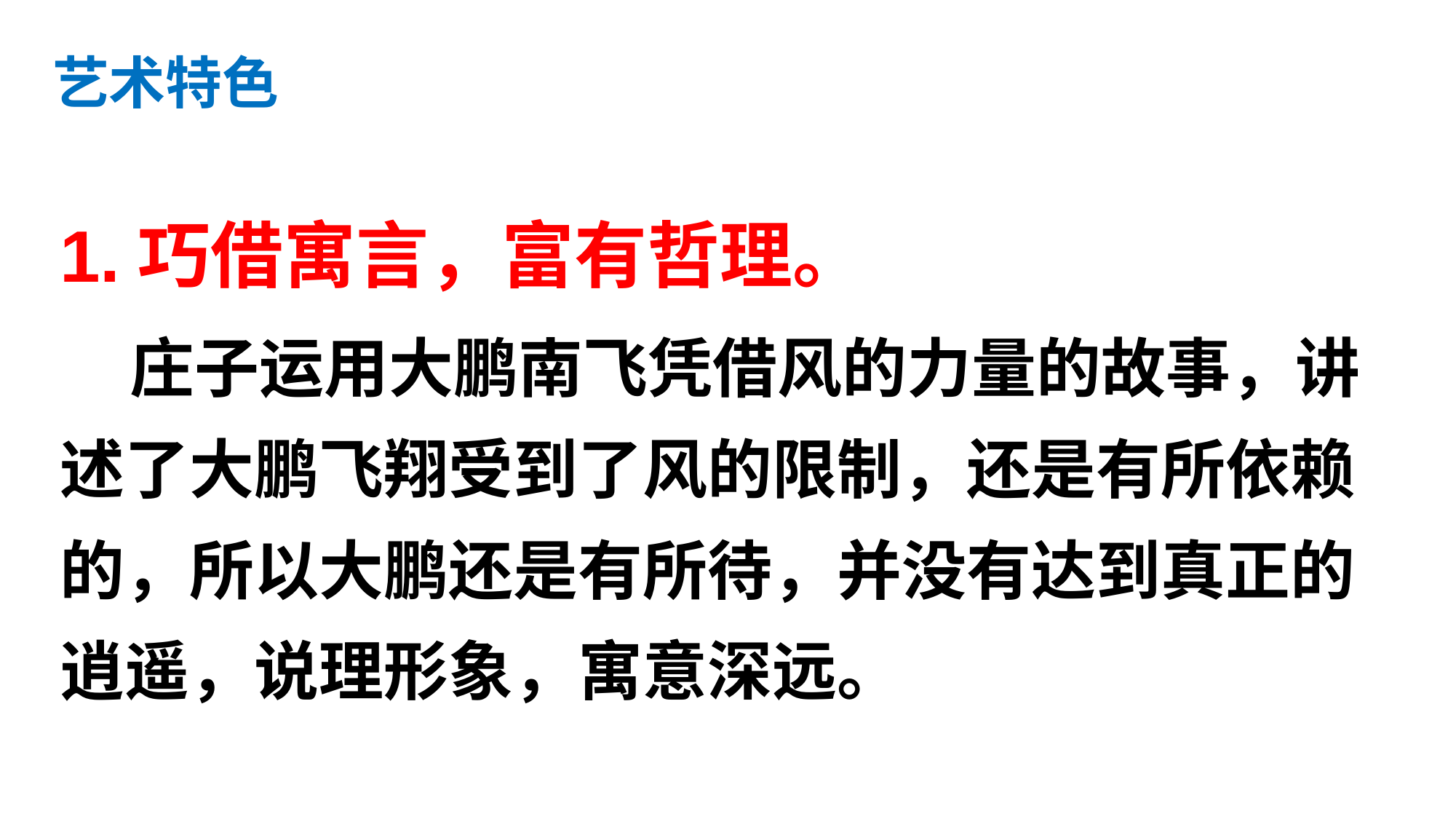

艺术特色
1.巧借寓言，富有哲理。
    庄子运用大鹏南飞凭借风的力量的故事，讲述了大鹏飞翔受到了风的限制，还是有所依赖的，所以大鹏还是有所待，并没有达到真正的逍遥，说理形象，寓意深远。